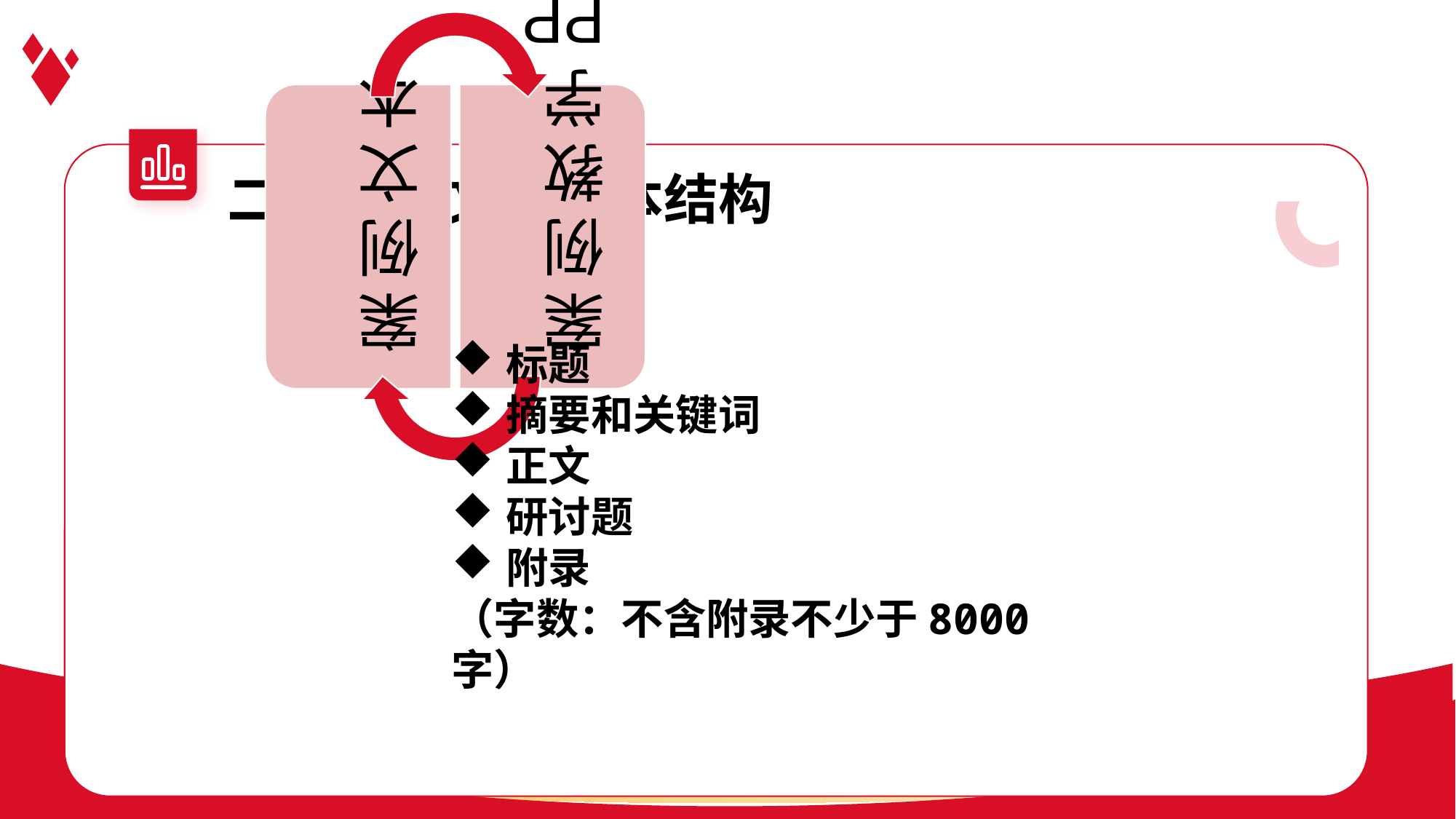

二、案例文本基本结构

案例文本
案例教学PPT
标题
摘要和关键词
正文
研讨题
附录
（字数：不含附录不少于8000字）